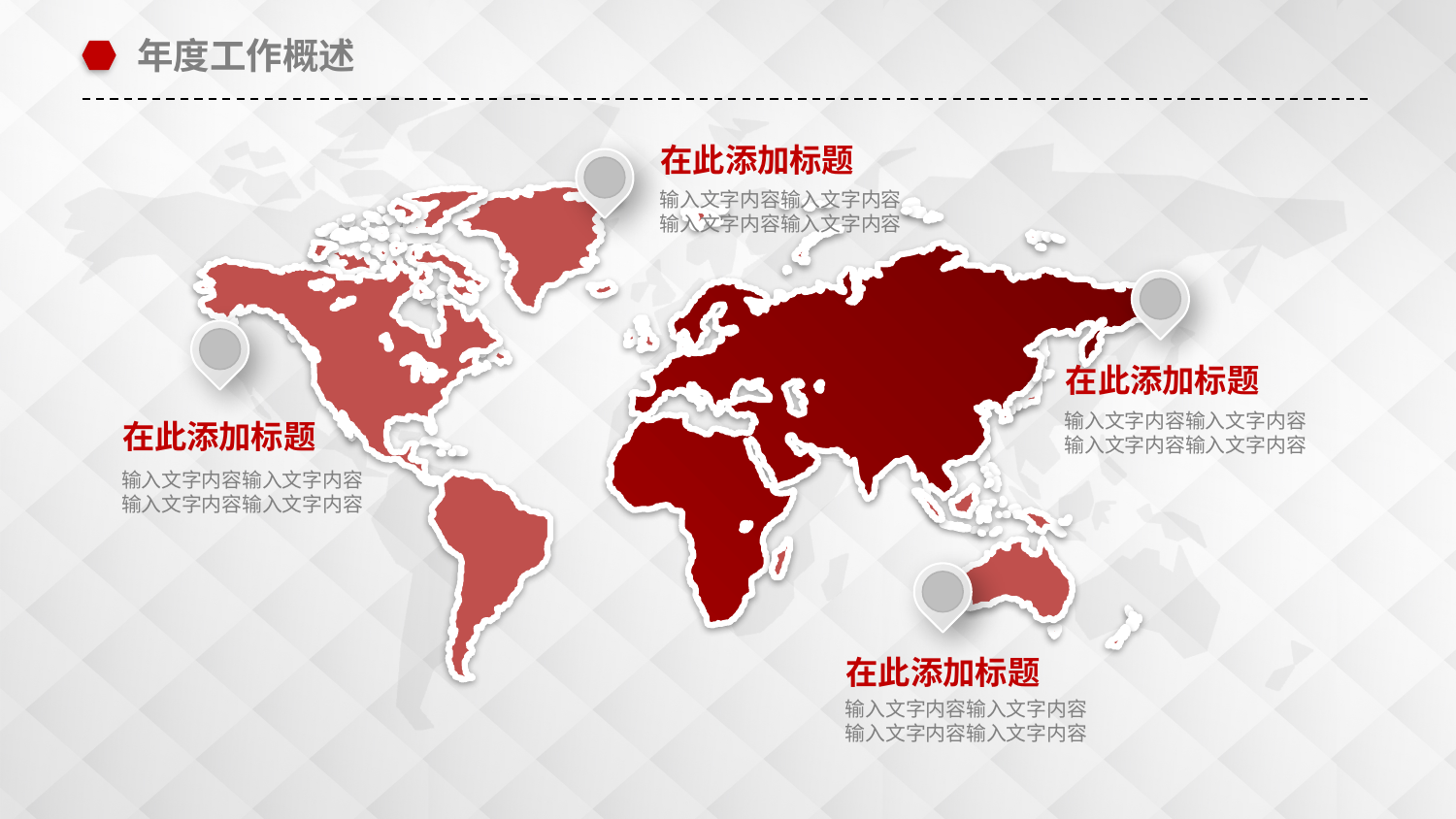

年度工作概述

在此添加标题
输入文字内容输入文字内容
输入文字内容输入文字内容

在此添加标题
输入文字内容输入文字内容
输入文字内容输入文字内容
在此添加标题
输入文字内容输入文字内容
输入文字内容输入文字内容

在此添加标题
输入文字内容输入文字内容
输入文字内容输入文字内容